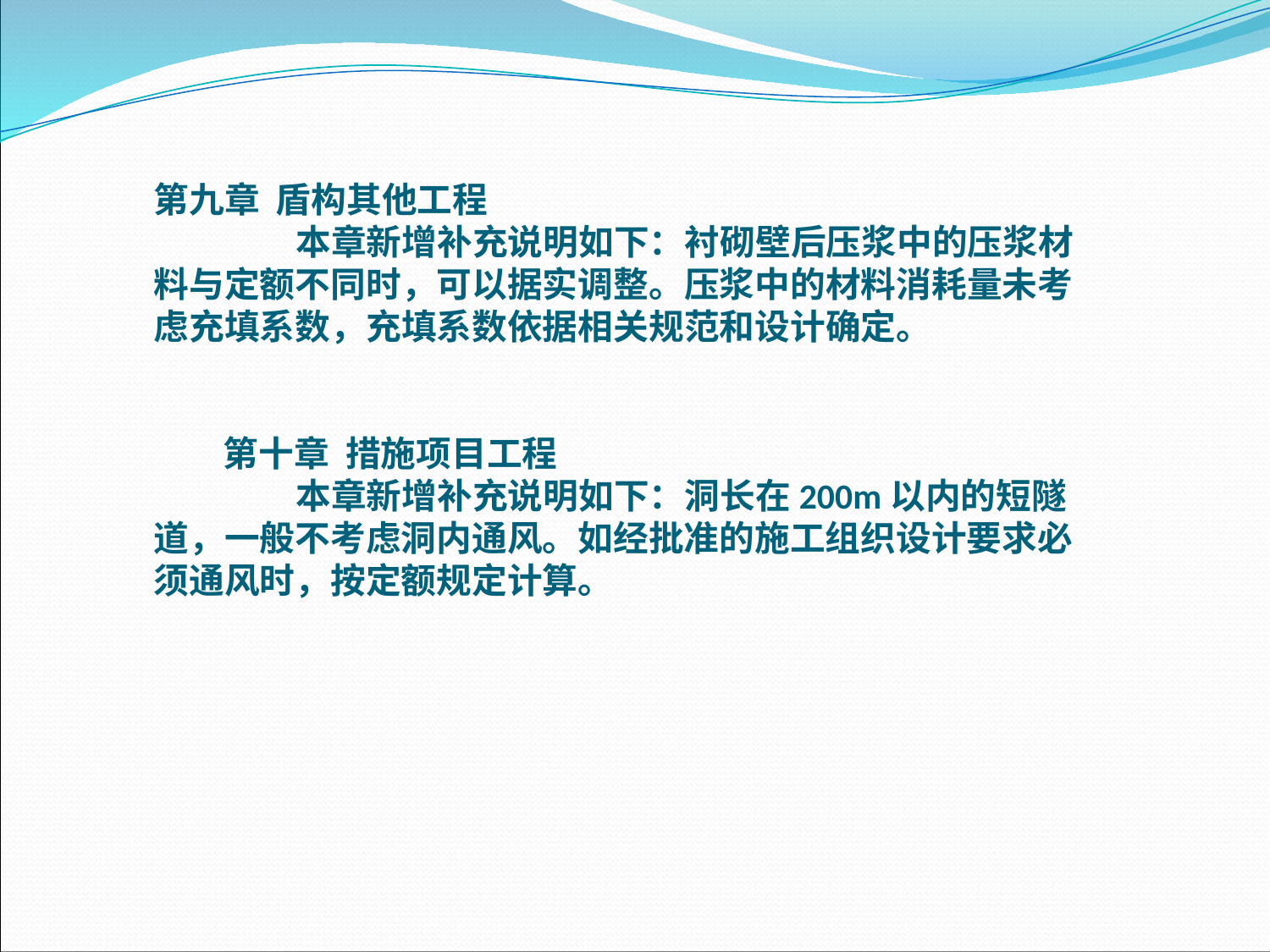

第九章  盾构其他工程            本章新增补充说明如下：衬砌壁后压浆中的压浆材料与定额不同时，可以据实调整。压浆中的材料消耗量未考虑充填系数，充填系数依据相关规范和设计确定。

   第十章  措施项目工程            本章新增补充说明如下：洞长在200m以内的短隧道，一般不考虑洞内通风。如经批准的施工组织设计要求必须通风时，按定额规定计算。
92